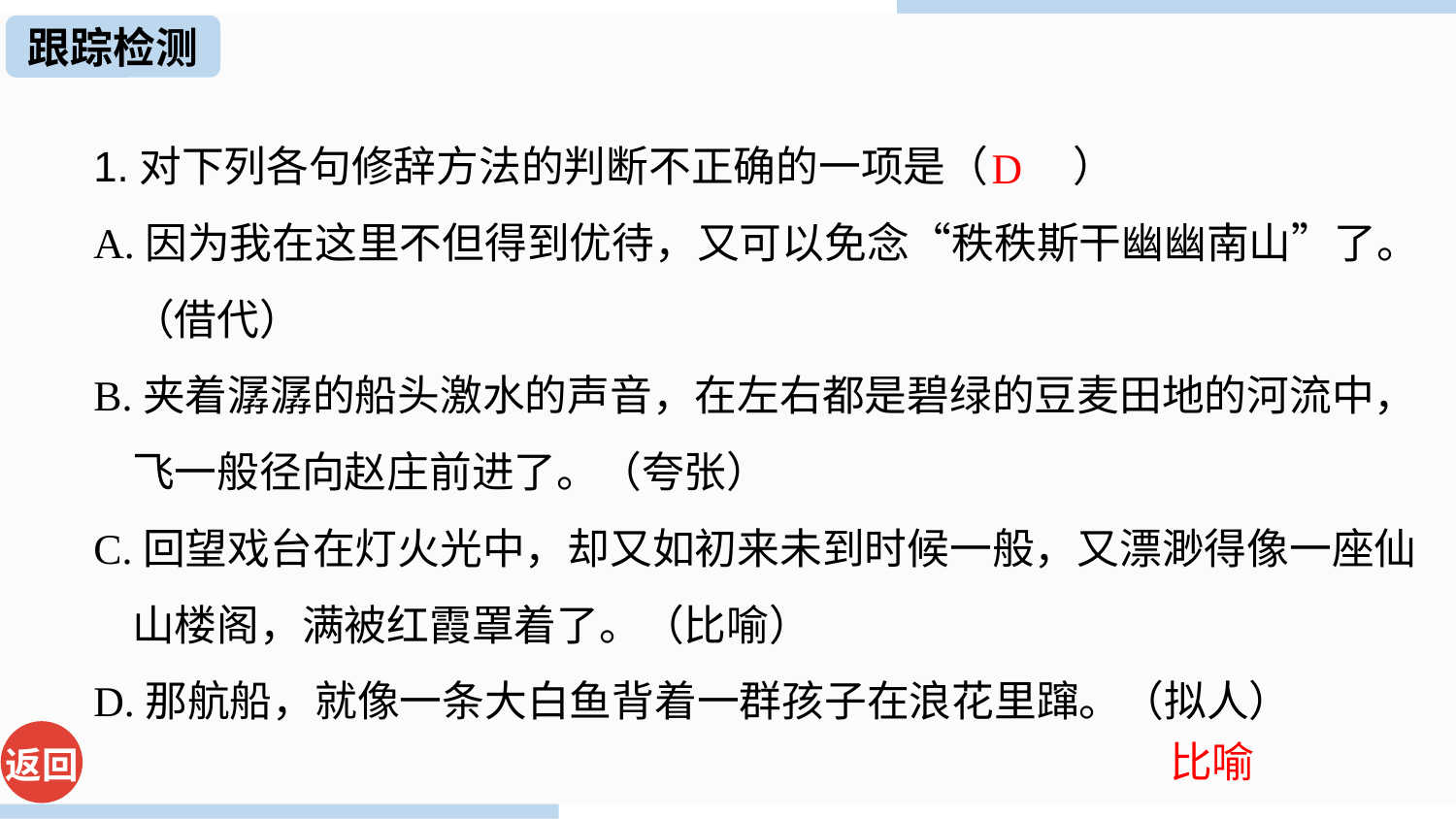

跟踪检测
1.对下列各句修辞方法的判断不正确的一项是（　　）
A.因为我在这里不但得到优待，又可以免念“秩秩斯干幽幽南山”了。
   （借代）
B.夹着潺潺的船头激水的声音，在左右都是碧绿的豆麦田地的河流中，
   飞一般径向赵庄前进了。（夸张）
C.回望戏台在灯火光中，却又如初来未到时候一般，又漂渺得像一座仙
   山楼阁，满被红霞罩着了。（比喻）
D.那航船，就像一条大白鱼背着一群孩子在浪花里蹿。（拟人）
D

比喻
返回